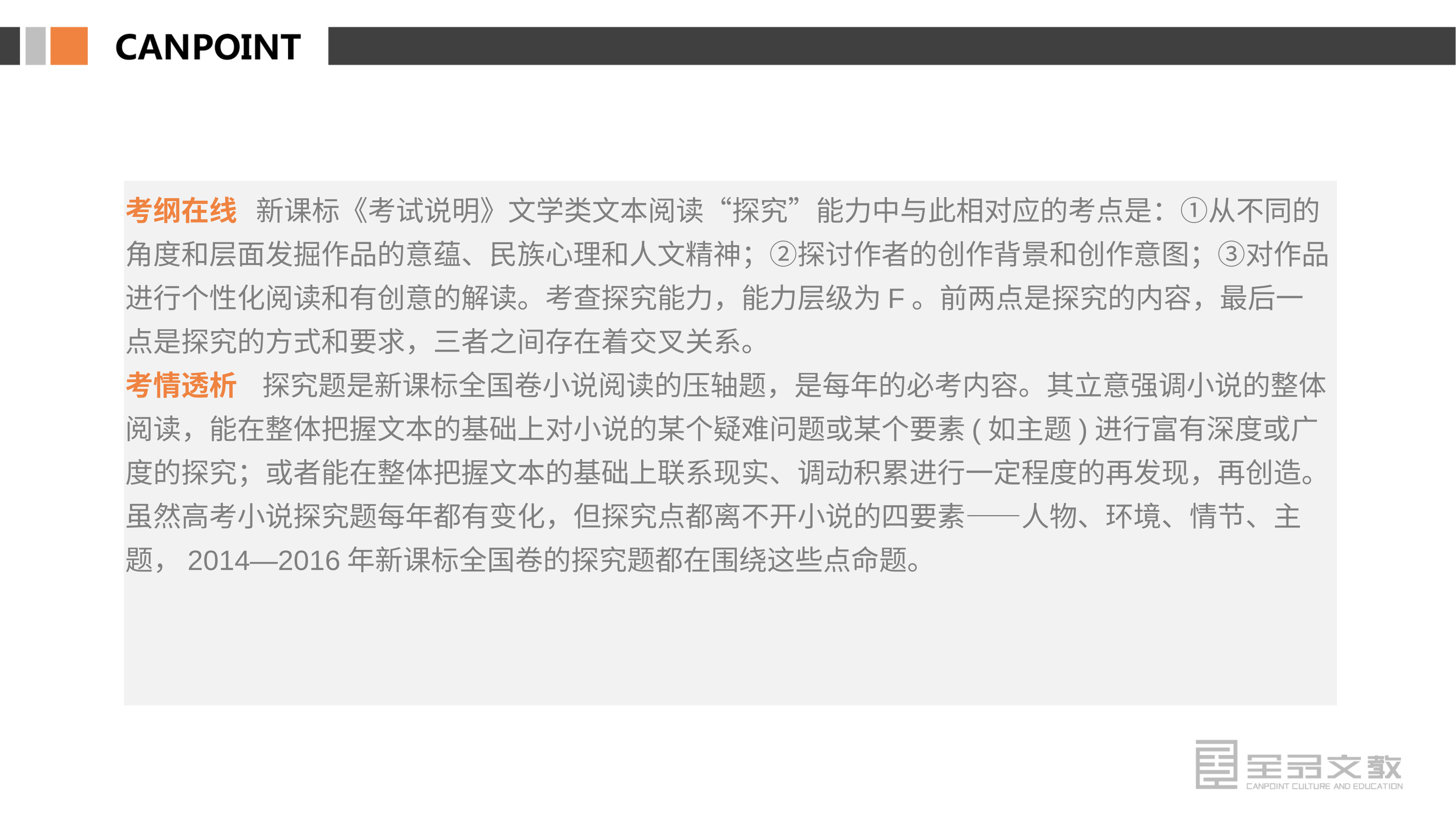

考纲在线   新课标《考试说明》文学类文本阅读“探究”能力中与此相对应的考点是：①从不同的角度和层面发掘作品的意蕴、民族心理和人文精神；②探讨作者的创作背景和创作意图；③对作品进行个性化阅读和有创意的解读。考查探究能力，能力层级为F。前两点是探究的内容，最后一点是探究的方式和要求，三者之间存在着交叉关系。
考情透析    探究题是新课标全国卷小说阅读的压轴题，是每年的必考内容。其立意强调小说的整体阅读，能在整体把握文本的基础上对小说的某个疑难问题或某个要素(如主题)进行富有深度或广度的探究；或者能在整体把握文本的基础上联系现实、调动积累进行一定程度的再发现，再创造。虽然高考小说探究题每年都有变化，但探究点都离不开小说的四要素——人物、环境、情节、主题，2014—2016年新课标全国卷的探究题都在围绕这些点命题。